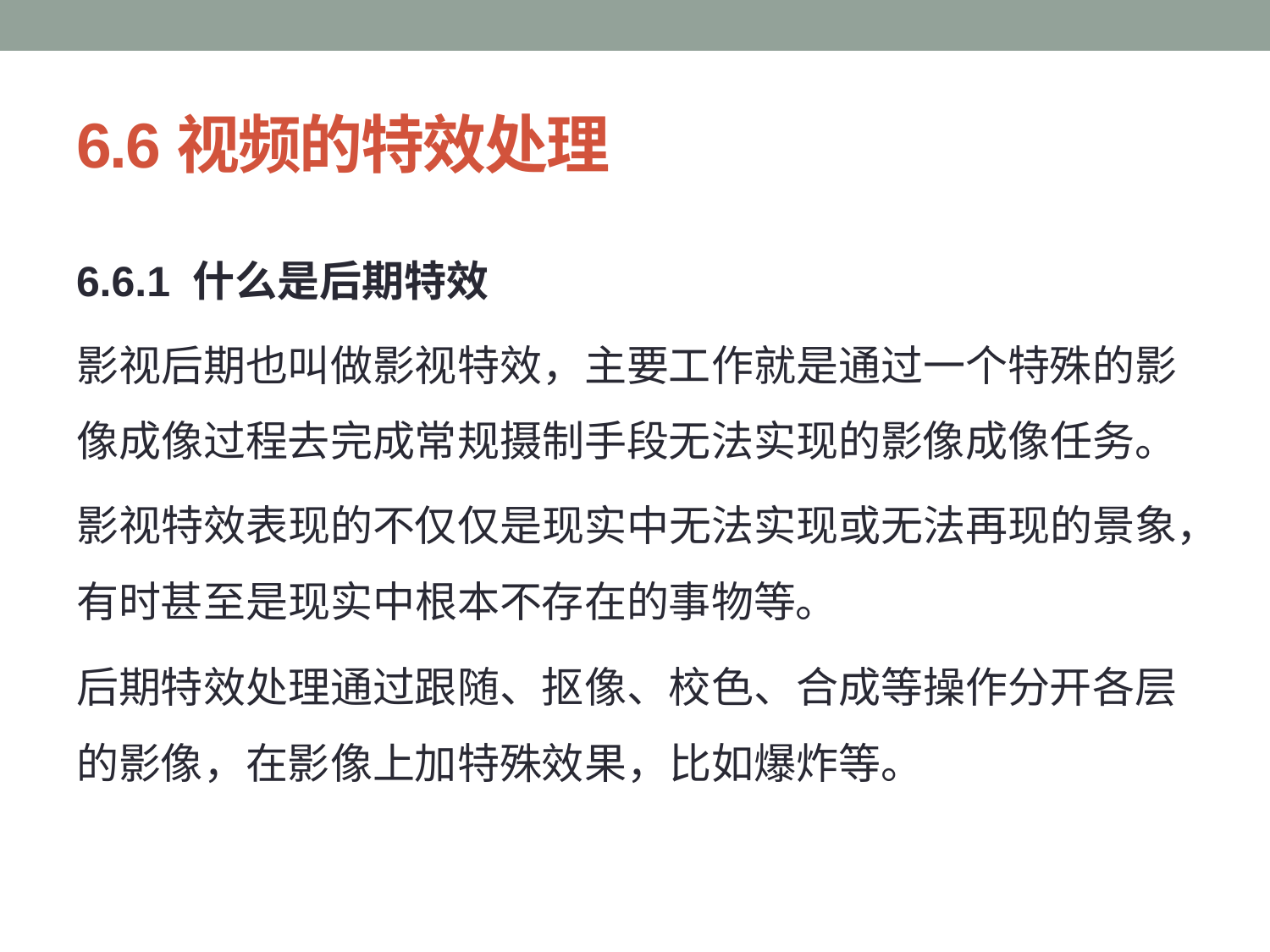

# 6.6视频的特效处理
6.6.1 什么是后期特效
影视后期也叫做影视特效，主要工作就是通过一个特殊的影像成像过程去完成常规摄制手段无法实现的影像成像任务。
影视特效表现的不仅仅是现实中无法实现或无法再现的景象，有时甚至是现实中根本不存在的事物等。
后期特效处理通过跟随、抠像、校色、合成等操作分开各层的影像，在影像上加特殊效果，比如爆炸等。